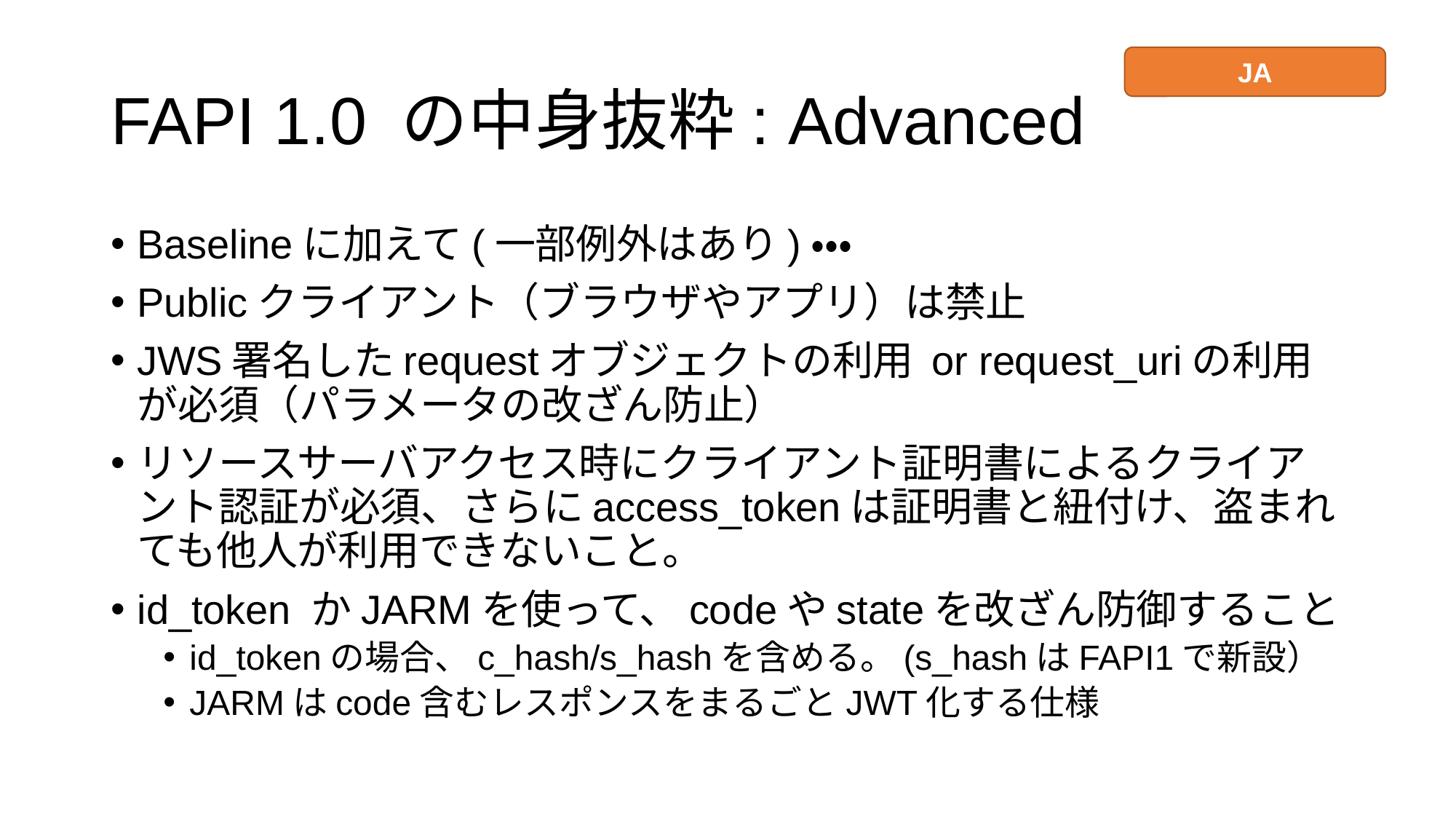

# FAPI 1.0 の中身抜粋: Advanced
JA
Baselineに加えて(一部例外はあり)・・・
Publicクライアント（ブラウザやアプリ）は禁止
JWS署名したrequestオブジェクトの利用 or request_uriの利用が必須（パラメータの改ざん防止）
リソースサーバアクセス時にクライアント証明書によるクライアント認証が必須、さらにaccess_tokenは証明書と紐付け、盗まれても他人が利用できないこと。
id_token かJARMを使って、codeやstateを改ざん防御すること
id_tokenの場合、c_hash/s_hashを含める。(s_hashはFAPI1で新設）
JARMはcode含むレスポンスをまるごとJWT化する仕様